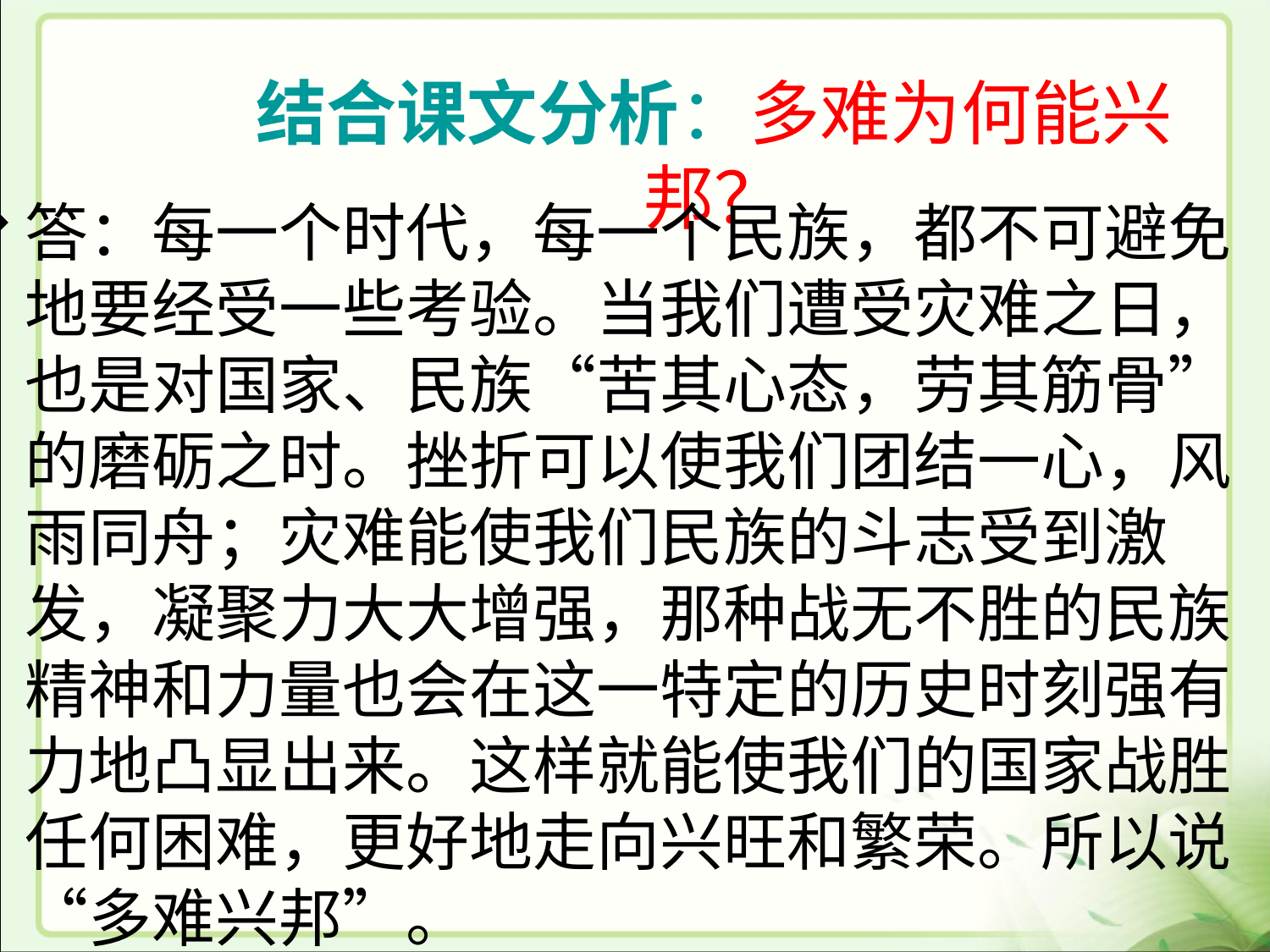

# 结合课文分析：多难为何能兴邦？
答：每一个时代，每一个民族，都不可避免地要经受一些考验。当我们遭受灾难之日，也是对国家、民族“苦其心态，劳其筋骨”的磨砺之时。挫折可以使我们团结一心，风雨同舟；灾难能使我们民族的斗志受到激发，凝聚力大大增强，那种战无不胜的民族精神和力量也会在这一特定的历史时刻强有力地凸显出来。这样就能使我们的国家战胜任何困难，更好地走向兴旺和繁荣。所以说“多难兴邦”。